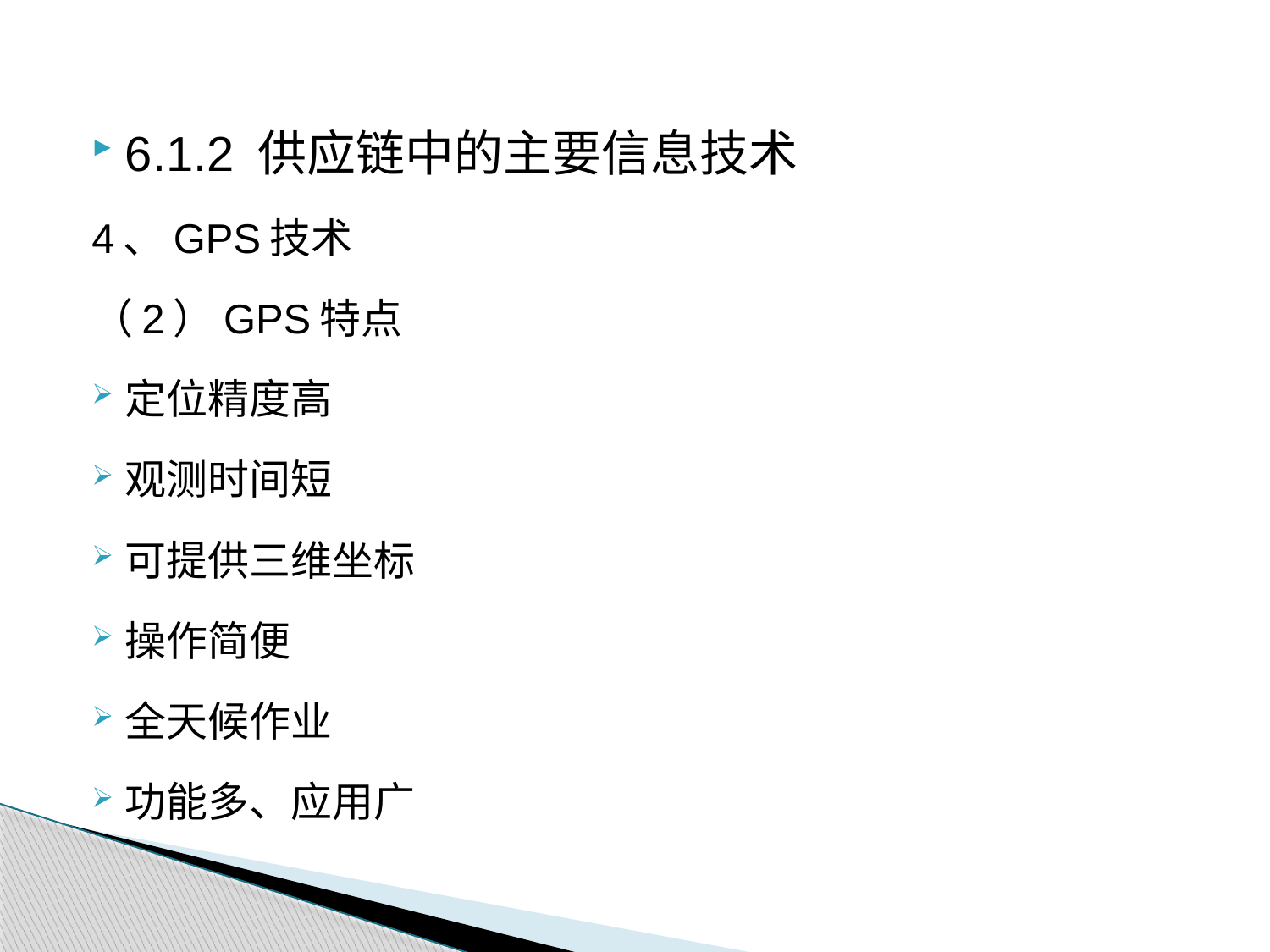

6.1.2 供应链中的主要信息技术
4、GPS技术
（2）GPS特点
定位精度高
观测时间短
可提供三维坐标
操作简便
全天候作业
功能多、应用广